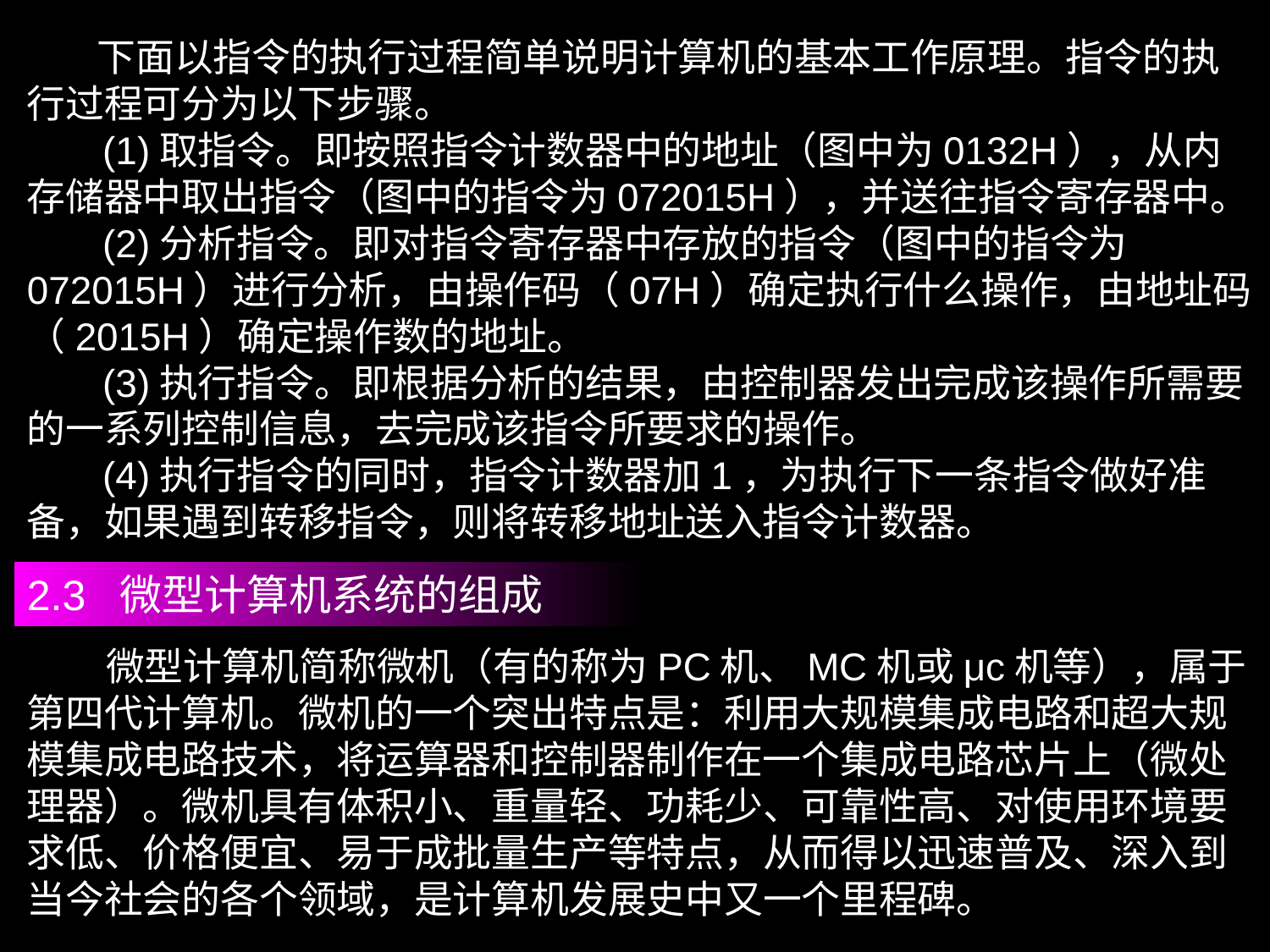

下面以指令的执行过程简单说明计算机的基本工作原理。指令的执行过程可分为以下步骤。
       (1)取指令。即按照指令计数器中的地址（图中为0132H），从内存储器中取出指令（图中的指令为072015H），并送往指令寄存器中。
       (2)分析指令。即对指令寄存器中存放的指令（图中的指令为072015H）进行分析，由操作码（07H）确定执行什么操作，由地址码（2015H）确定操作数的地址。
       (3)执行指令。即根据分析的结果，由控制器发出完成该操作所需要的一系列控制信息，去完成该指令所要求的操作。
       (4)执行指令的同时，指令计数器加1，为执行下一条指令做好准备，如果遇到转移指令，则将转移地址送入指令计数器。
2.3  微型计算机系统的组成
        微型计算机简称微机（有的称为PC机、MC机或μc机等），属于第四代计算机。微机的一个突出特点是：利用大规模集成电路和超大规模集成电路技术，将运算器和控制器制作在一个集成电路芯片上（微处理器）。微机具有体积小、重量轻、功耗少、可靠性高、对使用环境要求低、价格便宜、易于成批量生产等特点，从而得以迅速普及、深入到当今社会的各个领域，是计算机发展史中又一个里程碑。